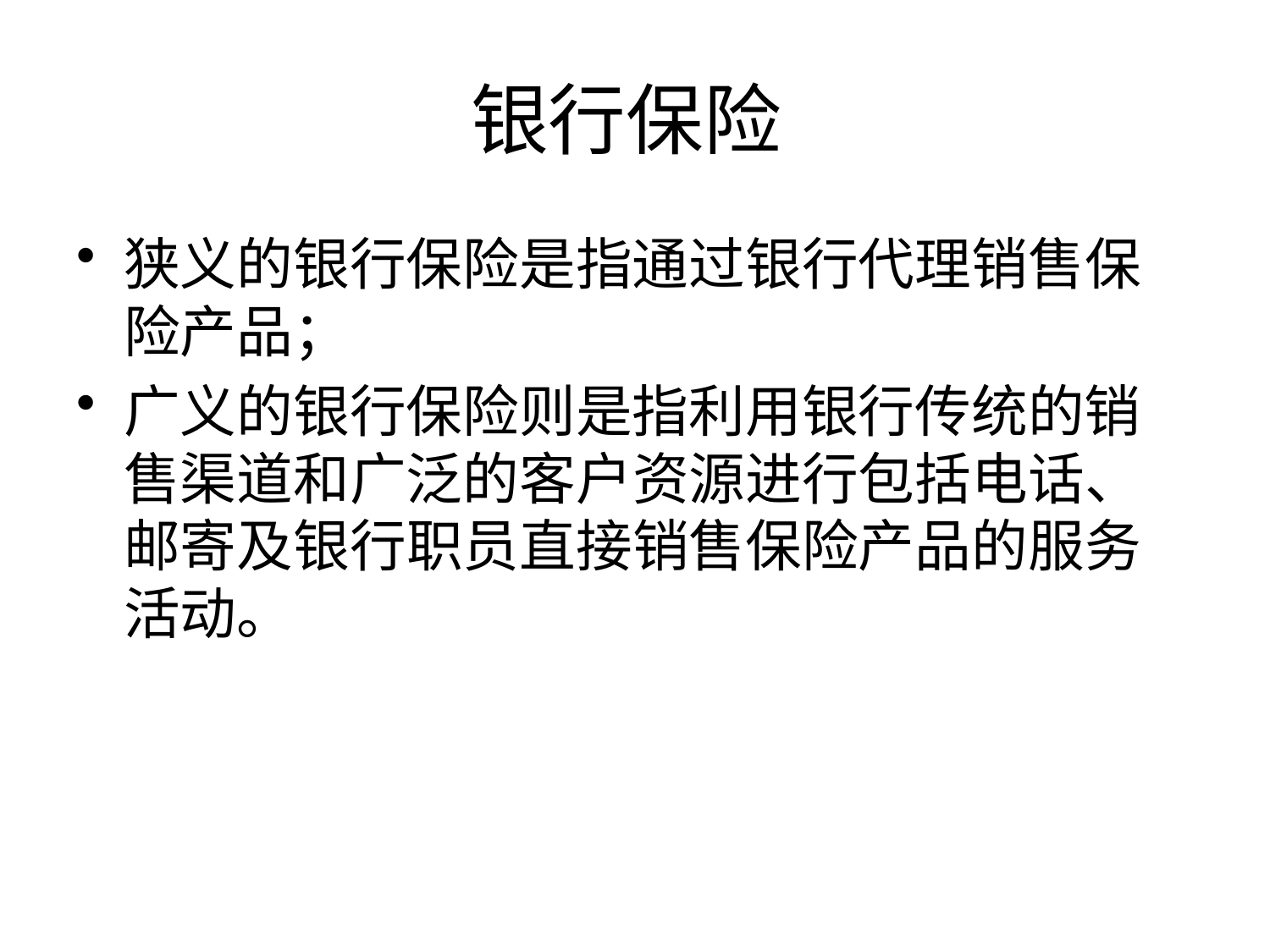

# 银行保险
狭义的银行保险是指通过银行代理销售保险产品；
广义的银行保险则是指利用银行传统的销售渠道和广泛的客户资源进行包括电话、邮寄及银行职员直接销售保险产品的服务活动。